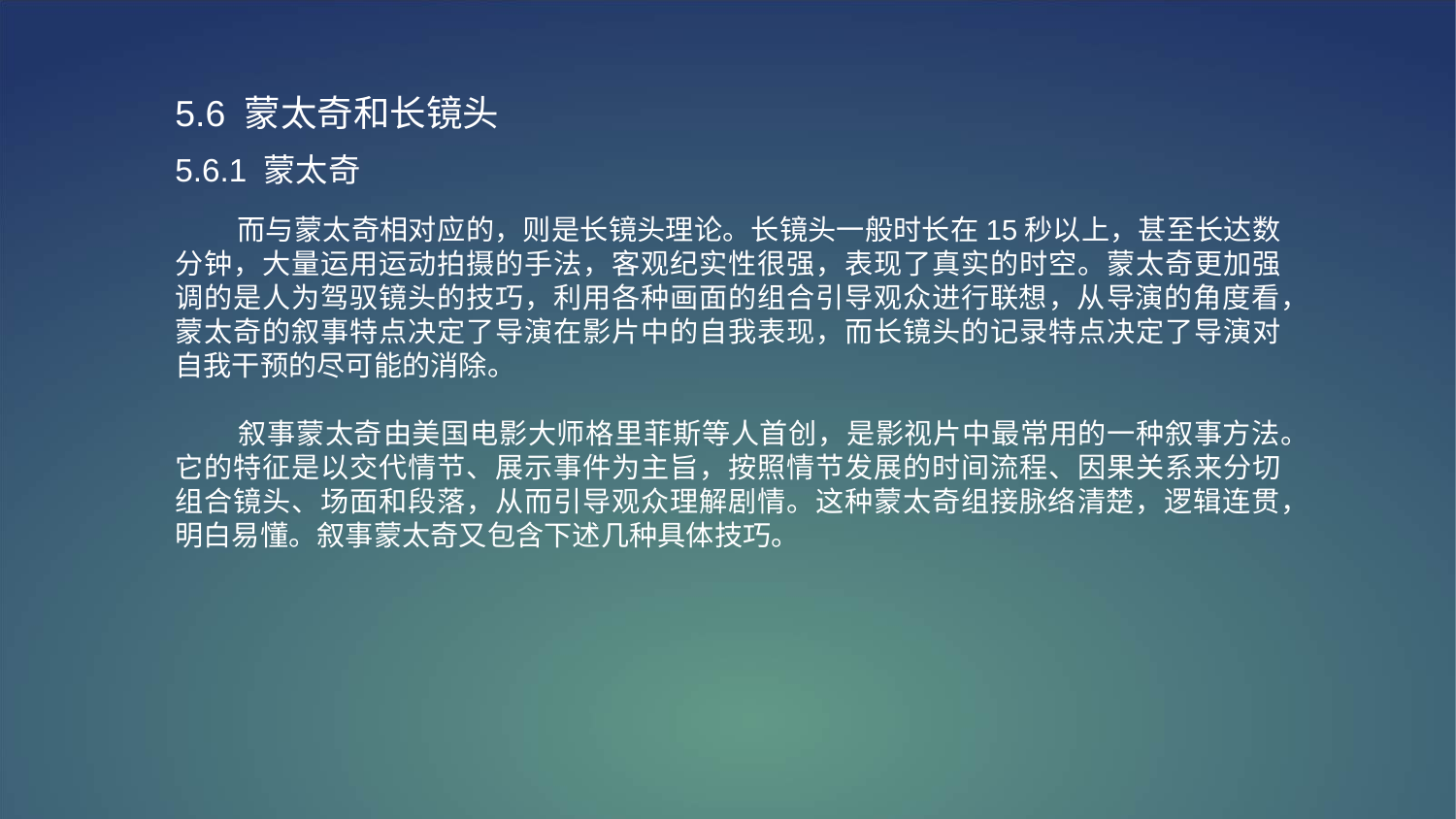

5.6 蒙太奇和长镜头
5.6.1 蒙太奇
  而与蒙太奇相对应的，则是长镜头理论。长镜头一般时长在15秒以上，甚至长达数分钟，大量运用运动拍摄的手法，客观纪实性很强，表现了真实的时空。蒙太奇更加强调的是人为驾驭镜头的技巧，利用各种画面的组合引导观众进行联想，从导演的角度看，蒙太奇的叙事特点决定了导演在影片中的自我表现，而长镜头的记录特点决定了导演对自我干预的尽可能的消除。

  叙事蒙太奇由美国电影大师格里菲斯等人首创，是影视片中最常用的一种叙事方法。它的特征是以交代情节、展示事件为主旨，按照情节发展的时间流程、因果关系来分切组合镜头、场面和段落，从而引导观众理解剧情。这种蒙太奇组接脉络清楚，逻辑连贯，明白易懂。叙事蒙太奇又包含下述几种具体技巧。